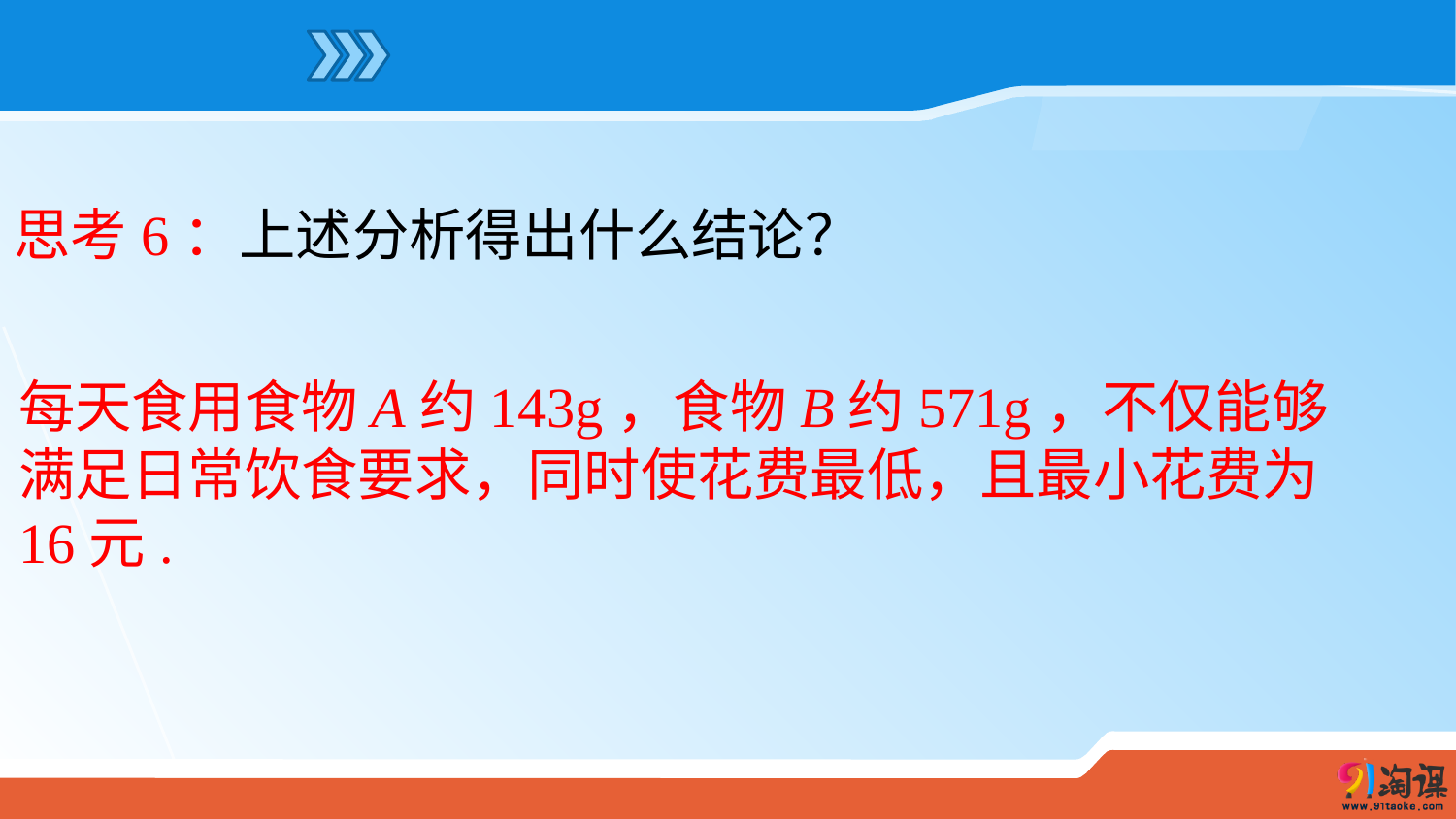

思考6：上述分析得出什么结论？
每天食用食物A约143g，食物B约571g，不仅能够满足日常饮食要求，同时使花费最低，且最小花费为16元.